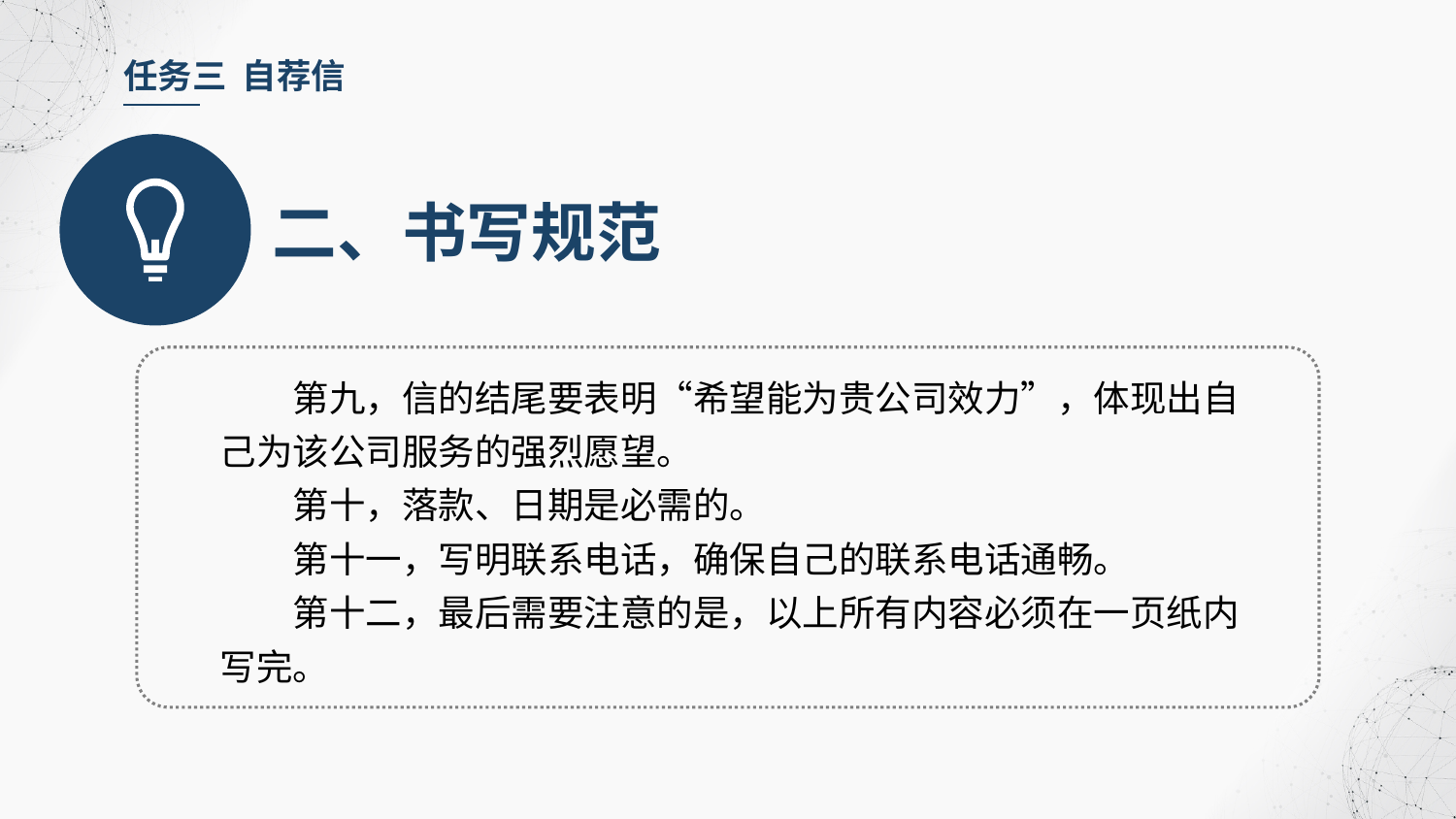

任务三  自荐信

二、书写规范

第九，信的结尾要表明“希望能为贵公司效力”，体现出自己为该公司服务的强烈愿望。
第十，落款、日期是必需的。
第十一，写明联系电话，确保自己的联系电话通畅。
第十二，最后需要注意的是，以上所有内容必须在一页纸内写完。